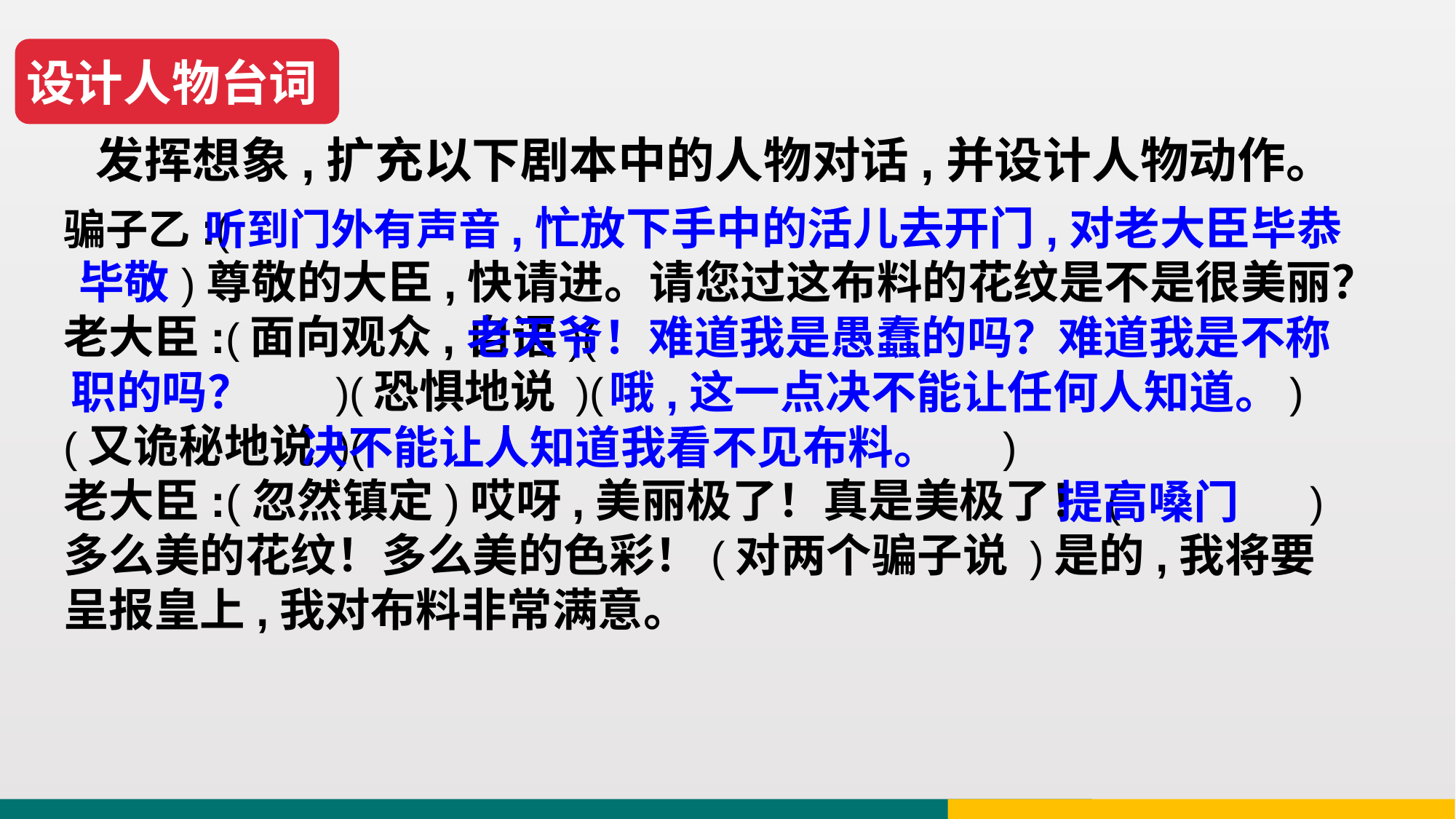

设计人物台词
发挥想象,扩充以下剧本中的人物对话,并设计人物动作。
骗子乙:(
          )尊敬的大臣,快请进。请您过这布料的花纹是不是很美丽？
老大臣:(面向观众,自语)(
                       )(恐惧地说 )(                                                          )(又诡秘地说 )(                                                      )
老大臣:(忽然镇定)哎呀,美丽极了！真是美极了！(                )多么美的花纹！多么美的色彩！(对两个骗子说 )是的,我将要呈报皇上,我对布料非常满意。
            听到门外有声音,忙放下手中的活儿去开门,对老大臣毕恭毕敬
                                        老天爷！难道我是愚蠢的吗？难道我是不称职的吗？
哦,这一点决不能让任何人知道。
决不能让人知道我看不见布料。
提高嗓门